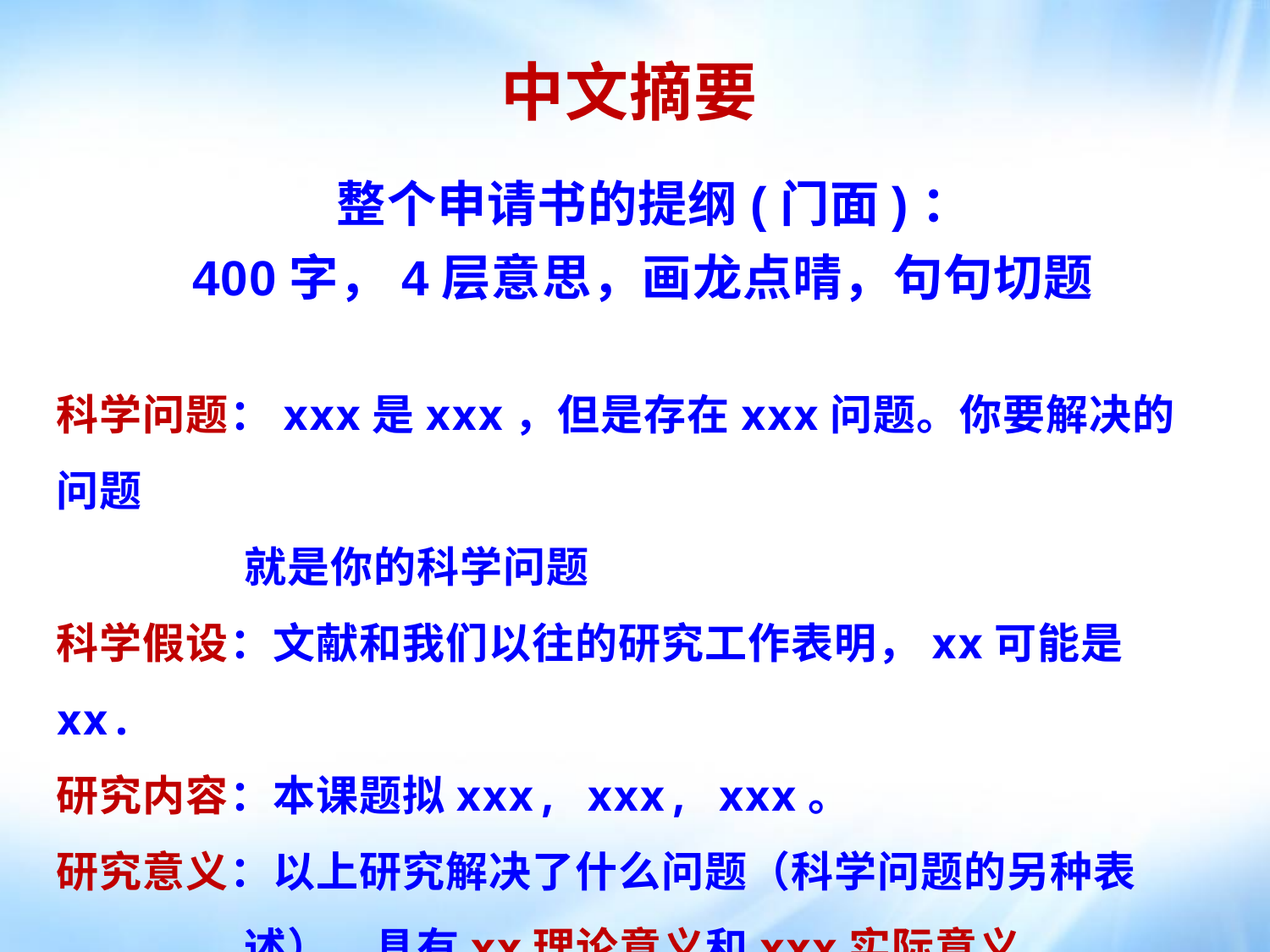

中文摘要
  整个申请书的提纲(门面)：
 400字，4层意思，画龙点晴，句句切题
科学问题：xxx是xxx，但是存在xxx问题。你要解决的问题
                 就是你的科学问题
科学假设：文献和我们以往的研究工作表明，xx可能是xx.
研究内容：本课题拟xxx, xxx, xxx。
研究意义：以上研究解决了什么问题（科学问题的另种表
                 述），具有xx理论意义和xxx实际意义。